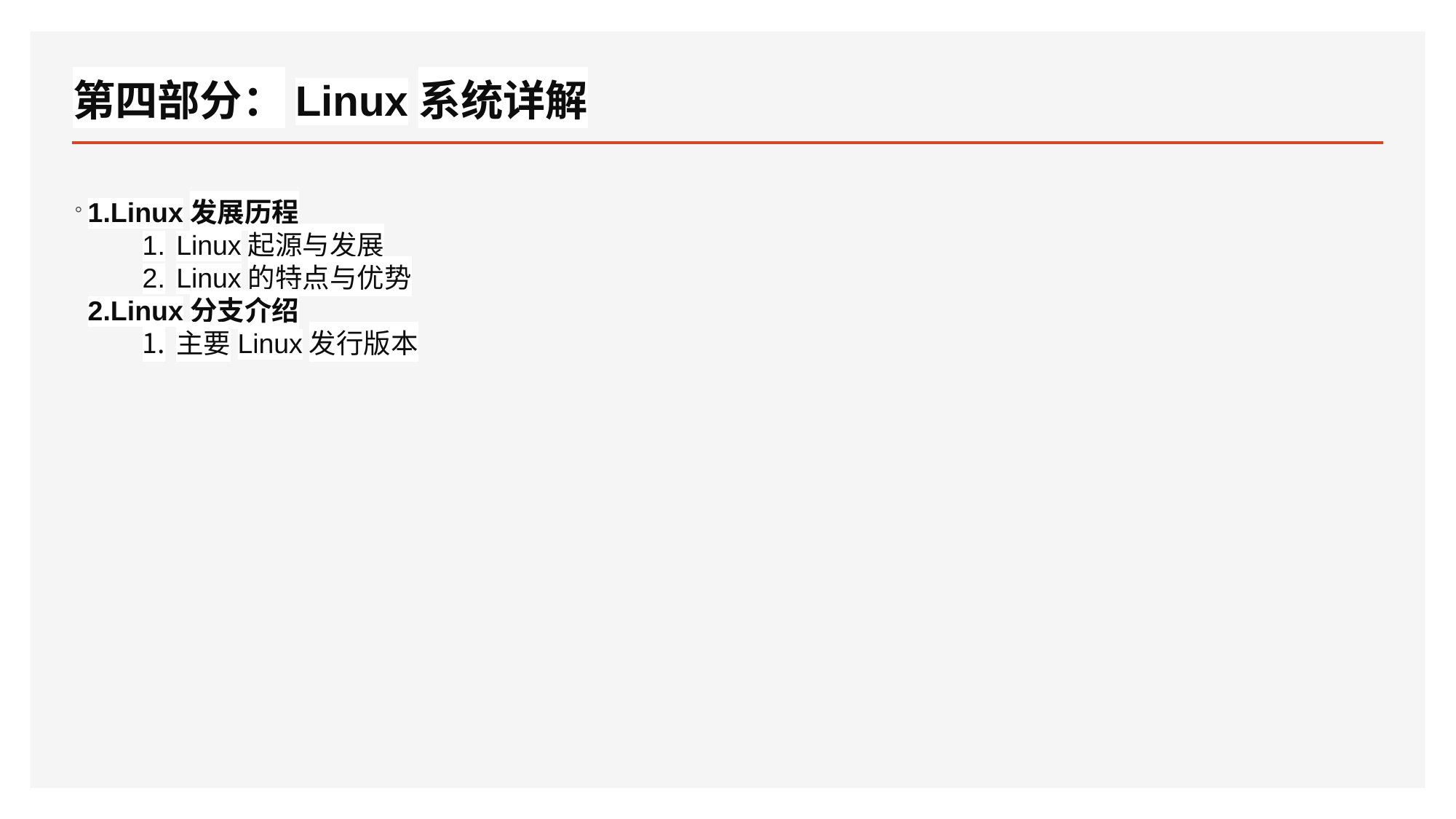

# 第四部分：Linux系统详解
。
Linux发展历程
Linux起源与发展
Linux的特点与优势
Linux分支介绍
主要Linux发行版本